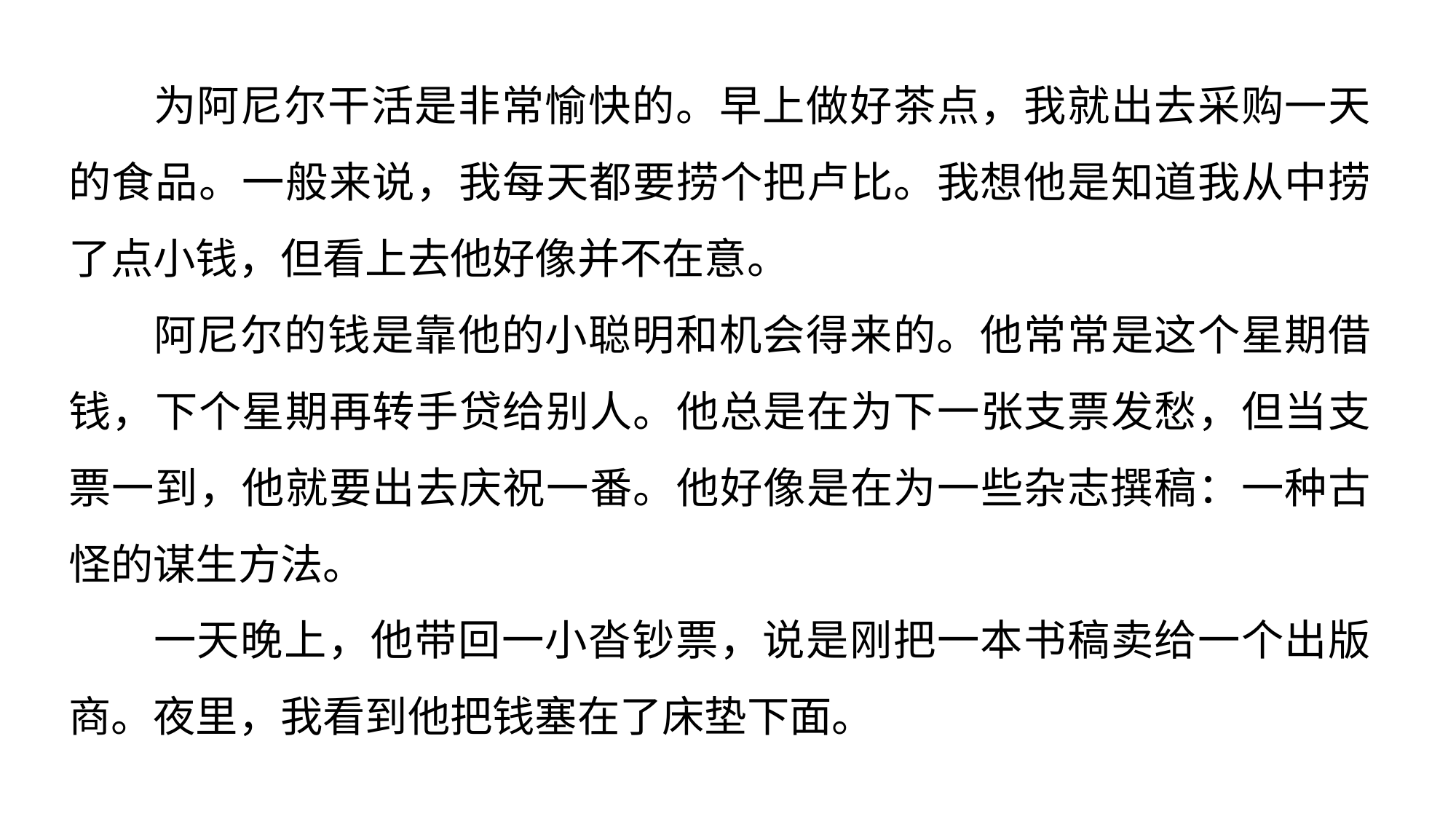

为阿尼尔干活是非常愉快的。早上做好茶点，我就出去采购一天的食品。一般来说，我每天都要捞个把卢比。我想他是知道我从中捞了点小钱，但看上去他好像并不在意。
阿尼尔的钱是靠他的小聪明和机会得来的。他常常是这个星期借钱，下个星期再转手贷给别人。他总是在为下一张支票发愁，但当支票一到，他就要出去庆祝一番。他好像是在为一些杂志撰稿：一种古怪的谋生方法。
一天晚上，他带回一小沓钞票，说是刚把一本书稿卖给一个出版商。夜里，我看到他把钱塞在了床垫下面。